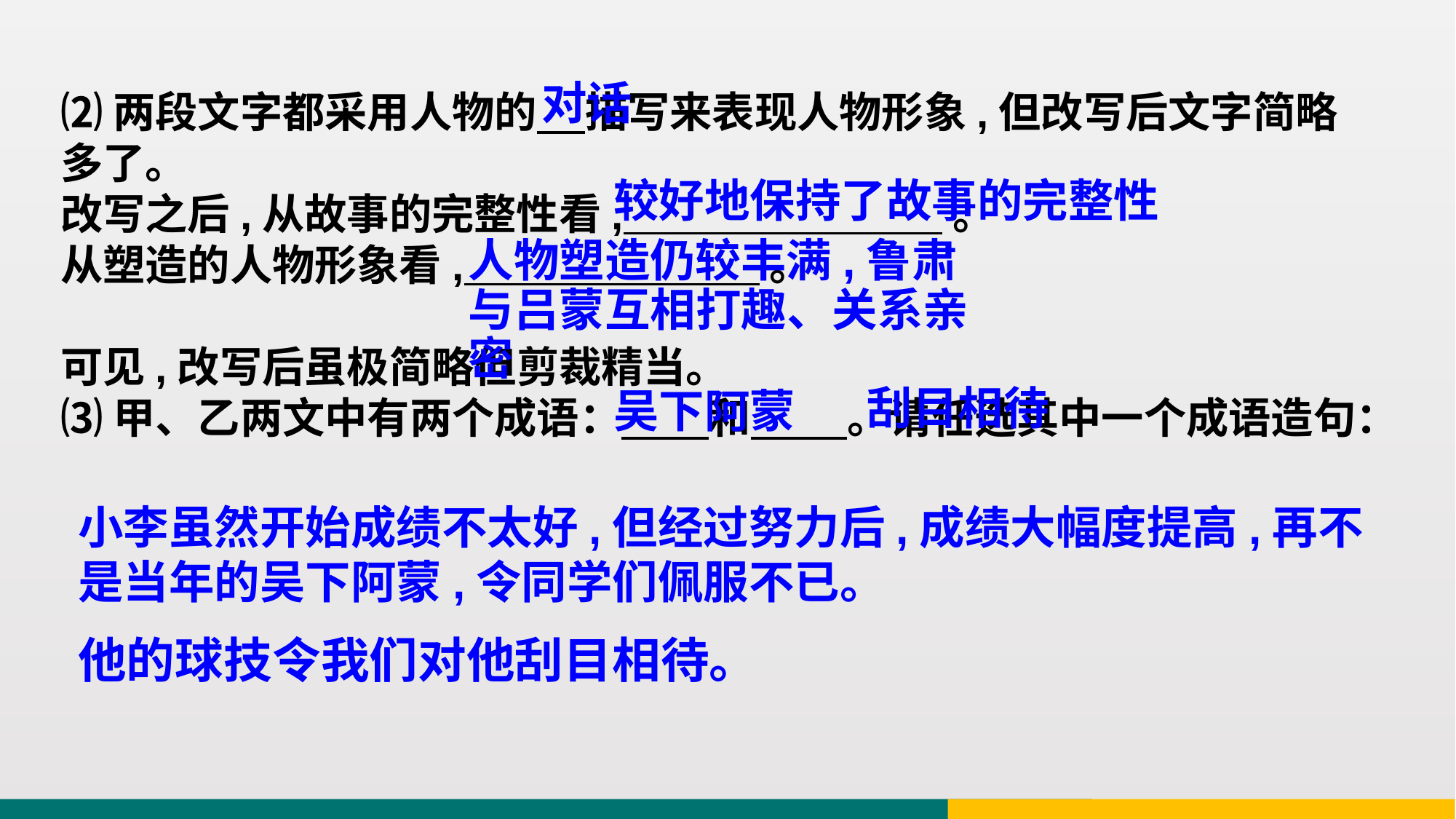

对话
⑵两段文字都采用人物的     描写来表现人物形象,但改写后文字简略多了。
改写之后,从故事的完整性看,                           。
从塑造的人物形象看,                         。

可见,改写后虽极简略但剪裁精当。
⑶甲、乙两文中有两个成语：         和          。请任选其中一个成语造句：
较好地保持了故事的完整性
人物塑造仍较丰满,鲁肃与吕蒙互相打趣、关系亲密
刮目相待
吴下阿蒙
小李虽然开始成绩不太好,但经过努力后,成绩大幅度提高,再不是当年的吴下阿蒙,令同学们佩服不已。
他的球技令我们对他刮目相待。